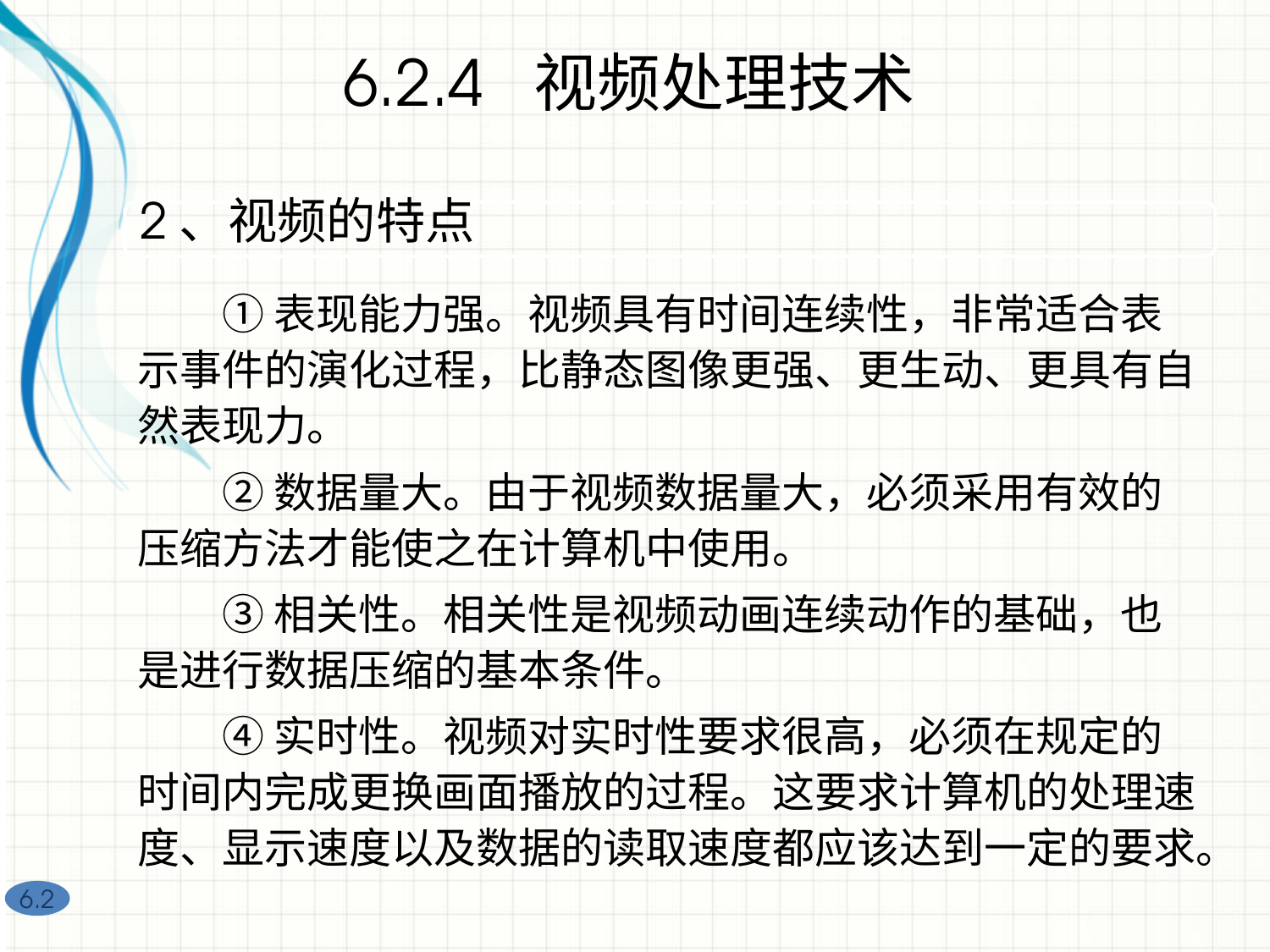

6.2.4  视频处理技术
2、视频的特点

　　① 表现能力强。视频具有时间连续性，非常适合表示事件的演化过程，比静态图像更强、更生动、更具有自然表现力。
　　② 数据量大。由于视频数据量大，必须采用有效的压缩方法才能使之在计算机中使用。
　　③ 相关性。相关性是视频动画连续动作的基础，也是进行数据压缩的基本条件。
　　④ 实时性。视频对实时性要求很高，必须在规定的时间内完成更换画面播放的过程。这要求计算机的处理速度、显示速度以及数据的读取速度都应该达到一定的要求。